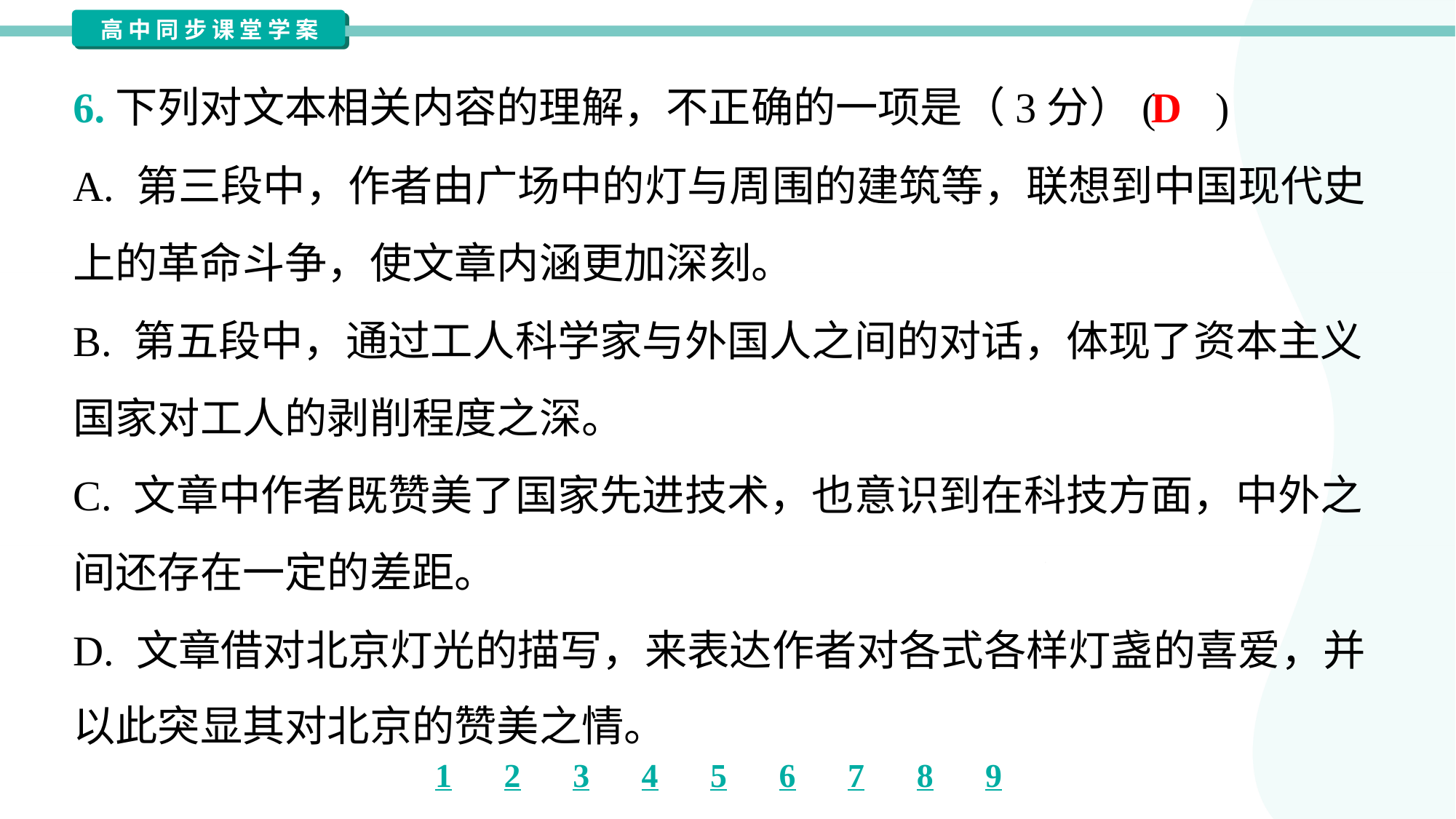

D
6.下列对文本相关内容的理解，不正确的一项是（3分）(     )
A. 第三段中，作者由广场中的灯与周围的建筑等，联想到中国现代史
上的革命斗争，使文章内涵更加深刻。
B. 第五段中，通过工人科学家与外国人之间的对话，体现了资本主义
国家对工人的剥削程度之深。
C. 文章中作者既赞美了国家先进技术，也意识到在科技方面，中外之
间还存在一定的差距。
D. 文章借对北京灯光的描写，来表达作者对各式各样灯盏的喜爱，并
以此突显其对北京的赞美之情。